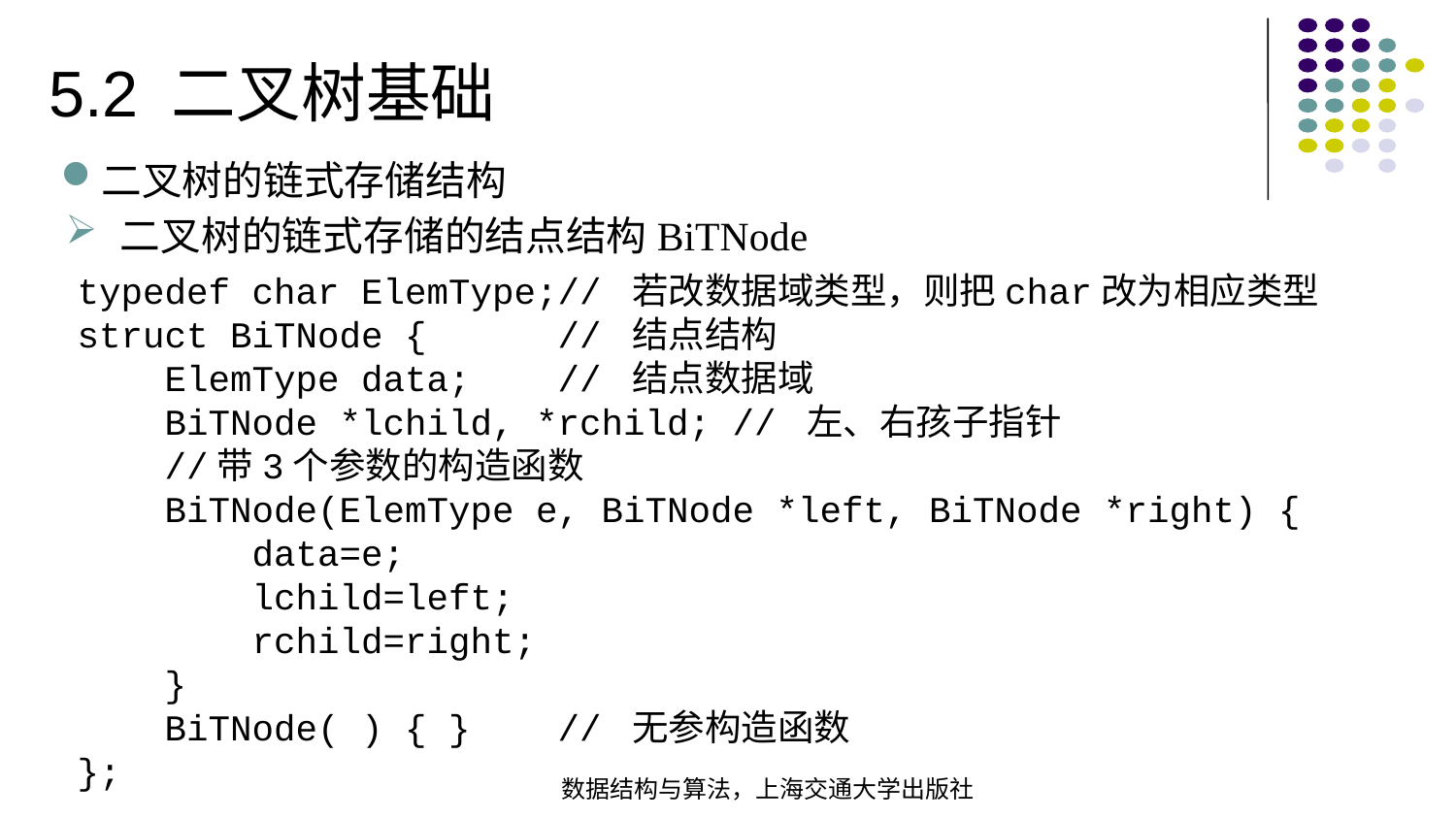

5.2 二叉树基础
二叉树的链式存储结构
二叉树的链式存储的结点结构BiTNode
typedef char ElemType;// 若改数据域类型，则把char改为相应类型struct BiTNode {      // 结点结构    ElemType data;    // 结点数据域    BiTNode *lchild, *rchild; // 左、右孩子指针    //带3个参数的构造函数    BiTNode(ElemType e, BiTNode *left, BiTNode *right) {        data=e;        lchild=left;        rchild=right;    }    BiTNode( ) { }    // 无参构造函数
};